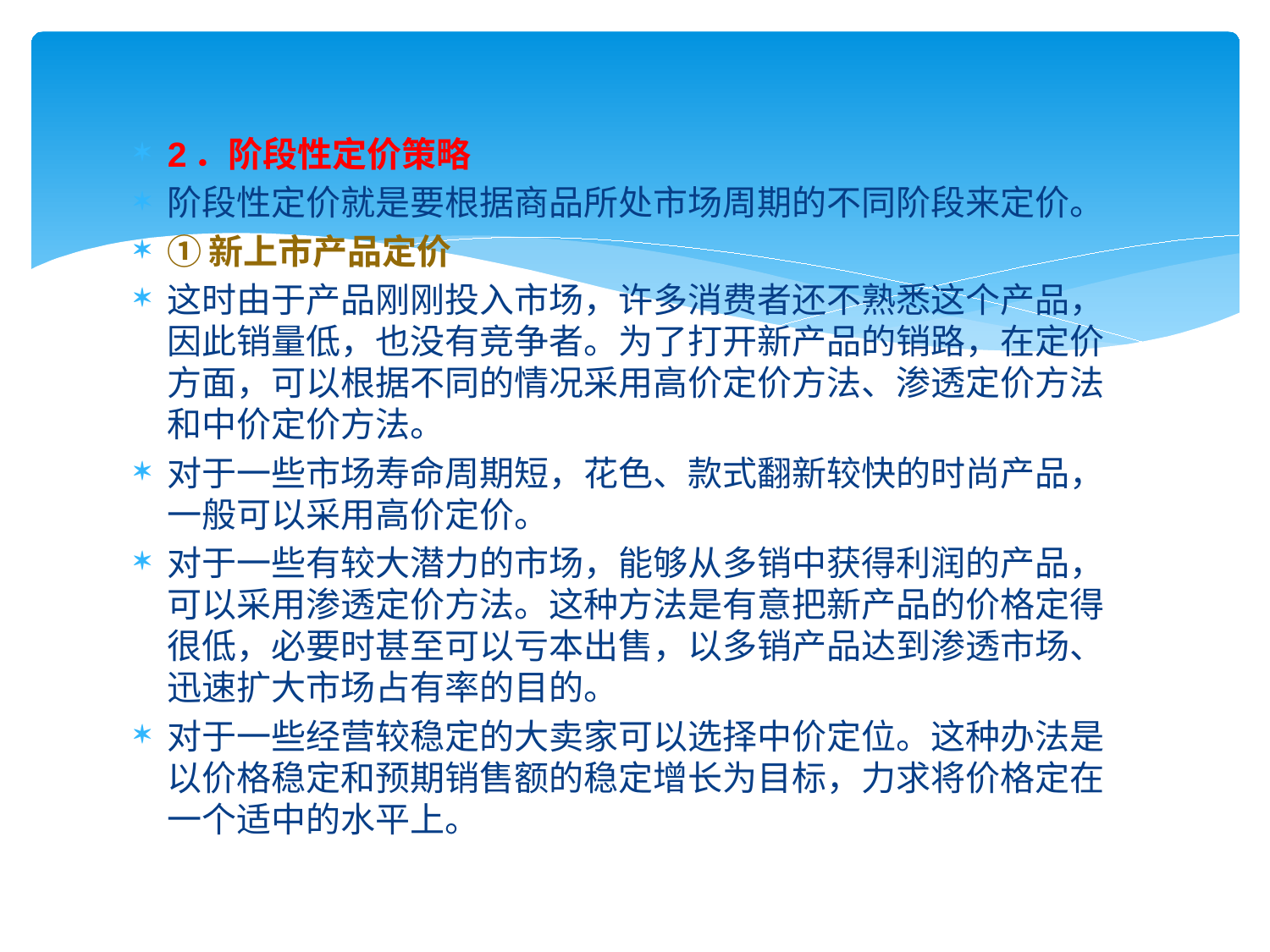

2．阶段性定价策略
阶段性定价就是要根据商品所处市场周期的不同阶段来定价。
①新上市产品定价
这时由于产品刚刚投入市场，许多消费者还不熟悉这个产品，因此销量低，也没有竞争者。为了打开新产品的销路，在定价方面，可以根据不同的情况采用高价定价方法、渗透定价方法和中价定价方法。
对于一些市场寿命周期短，花色、款式翻新较快的时尚产品，一般可以采用高价定价。
对于一些有较大潜力的市场，能够从多销中获得利润的产品，可以采用渗透定价方法。这种方法是有意把新产品的价格定得很低，必要时甚至可以亏本出售，以多销产品达到渗透市场、迅速扩大市场占有率的目的。
对于一些经营较稳定的大卖家可以选择中价定位。这种办法是以价格稳定和预期销售额的稳定增长为目标，力求将价格定在一个适中的水平上。